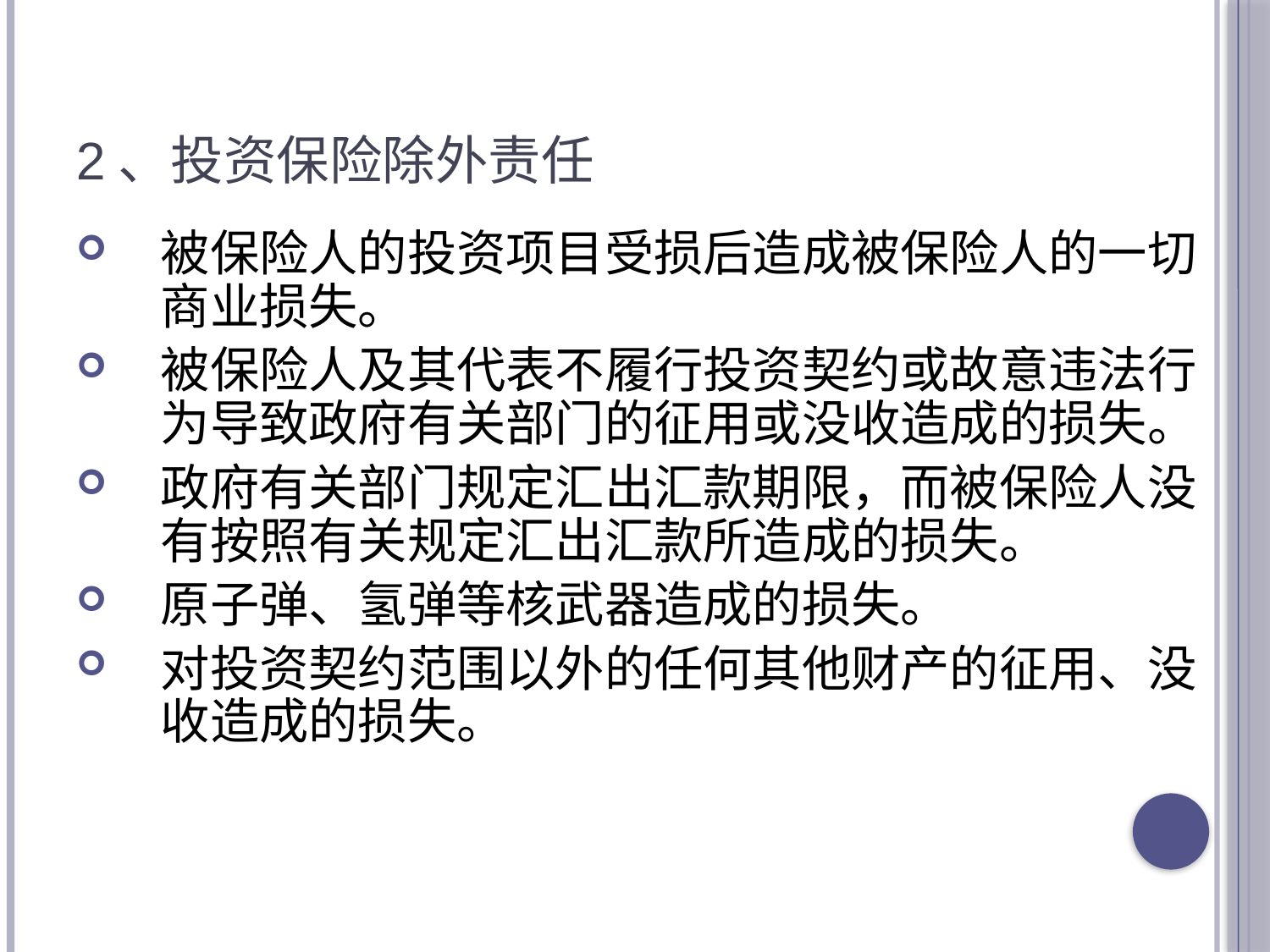

# 2、投资保险除外责任
被保险人的投资项目受损后造成被保险人的一切商业损失。
被保险人及其代表不履行投资契约或故意违法行为导致政府有关部门的征用或没收造成的损失。
政府有关部门规定汇出汇款期限，而被保险人没有按照有关规定汇出汇款所造成的损失。
原子弹、氢弹等核武器造成的损失。
对投资契约范围以外的任何其他财产的征用、没收造成的损失。